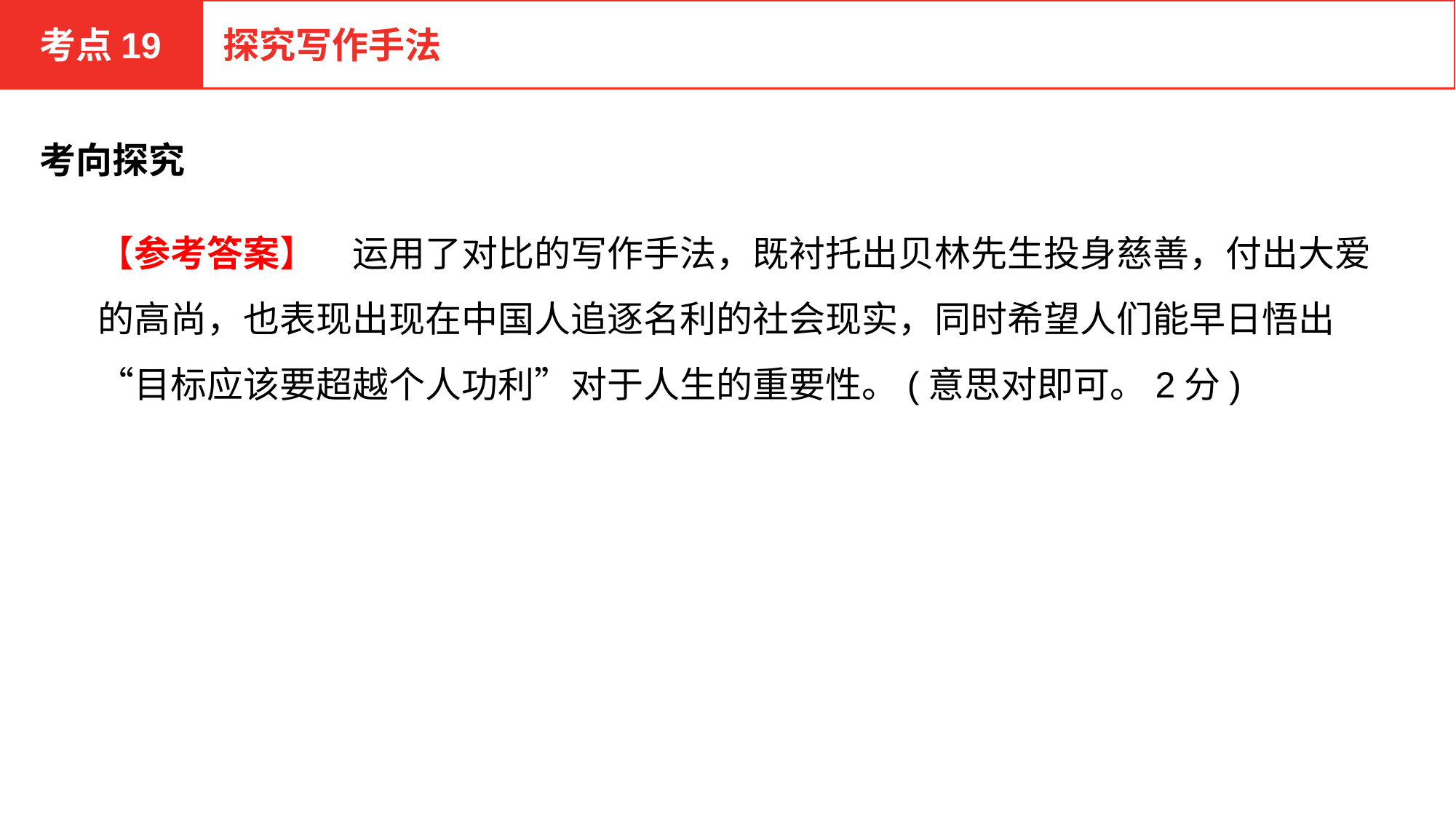

考点19
探究写作手法
考向探究

【参考答案】　运用了对比的写作手法，既衬托出贝林先生投身慈善，付出大爱的高尚，也表现出现在中国人追逐名利的社会现实，同时希望人们能早日悟出“目标应该要超越个人功利”对于人生的重要性。(意思对即可。2分)